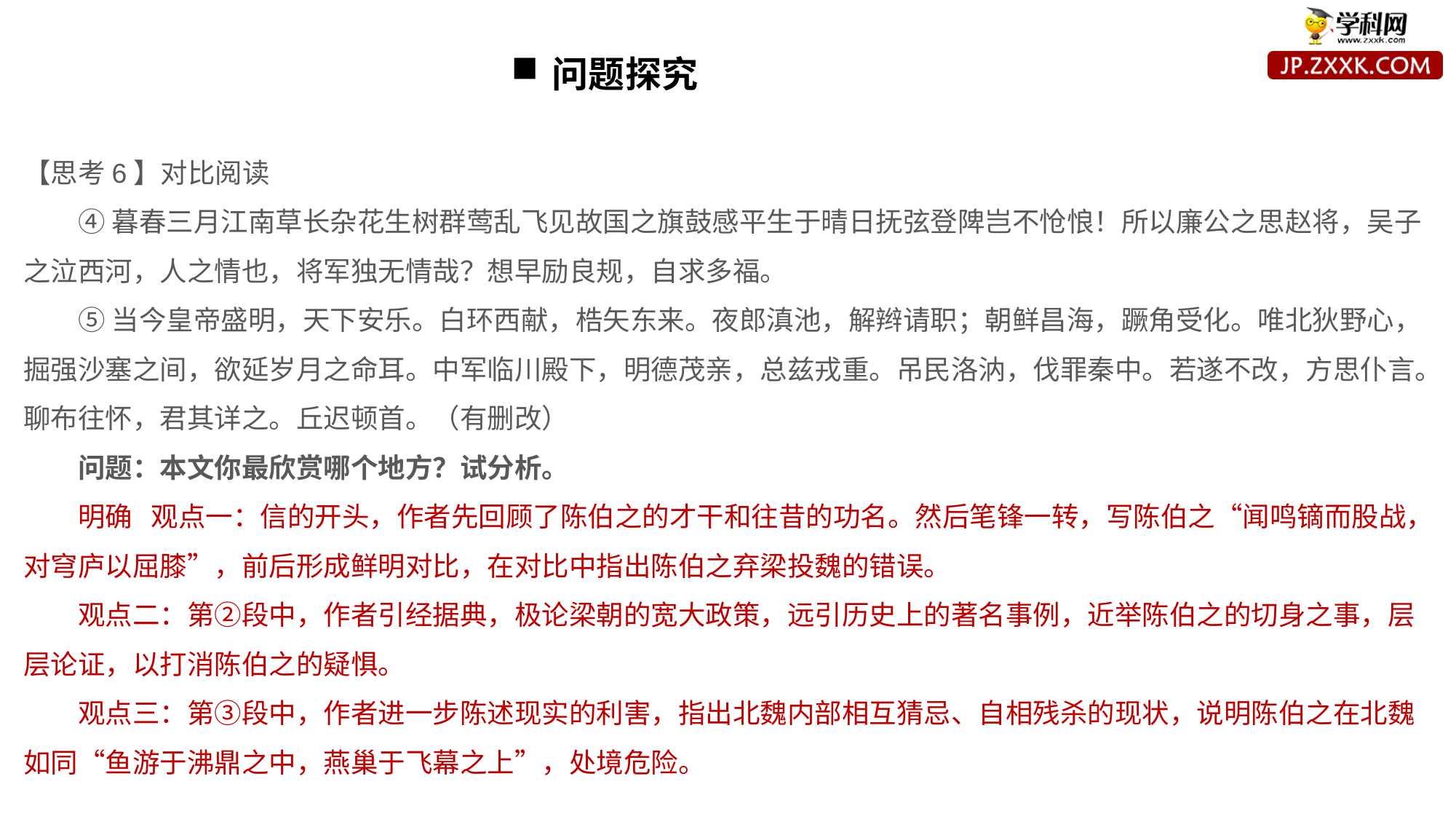

问题探究
【思考6】对比阅读
④暮春三月江南草长杂花生树群莺乱飞见故国之旗鼓感平生于晴日抚弦登陴岂不怆悢！所以廉公之思赵将，吴子之泣西河，人之情也，将军独无情哉？想早励良规，自求多福。
⑤当今皇帝盛明，天下安乐。白环西献，梏矢东来。夜郎滇池，解辫请职；朝鲜昌海，蹶角受化。唯北狄野心，掘强沙塞之间，欲延岁月之命耳。中军临川殿下，明德茂亲，总兹戎重。吊民洛汭，伐罪秦中。若遂不改，方思仆言。聊布往怀，君其详之。丘迟顿首。（有删改）
问题：本文你最欣赏哪个地方？试分析。
明确   观点一：信的开头，作者先回顾了陈伯之的才干和往昔的功名。然后笔锋一转，写陈伯之“闻鸣镝而股战，对穹庐以屈膝”，前后形成鲜明对比，在对比中指出陈伯之弃梁投魏的错误。
观点二：第②段中，作者引经据典，极论梁朝的宽大政策，远引历史上的著名事例，近举陈伯之的切身之事，层层论证，以打消陈伯之的疑惧。
观点三：第③段中，作者进一步陈述现实的利害，指出北魏内部相互猜忌、自相残杀的现状，说明陈伯之在北魏如同“鱼游于沸鼎之中，燕巢于飞幕之上”，处境危险。